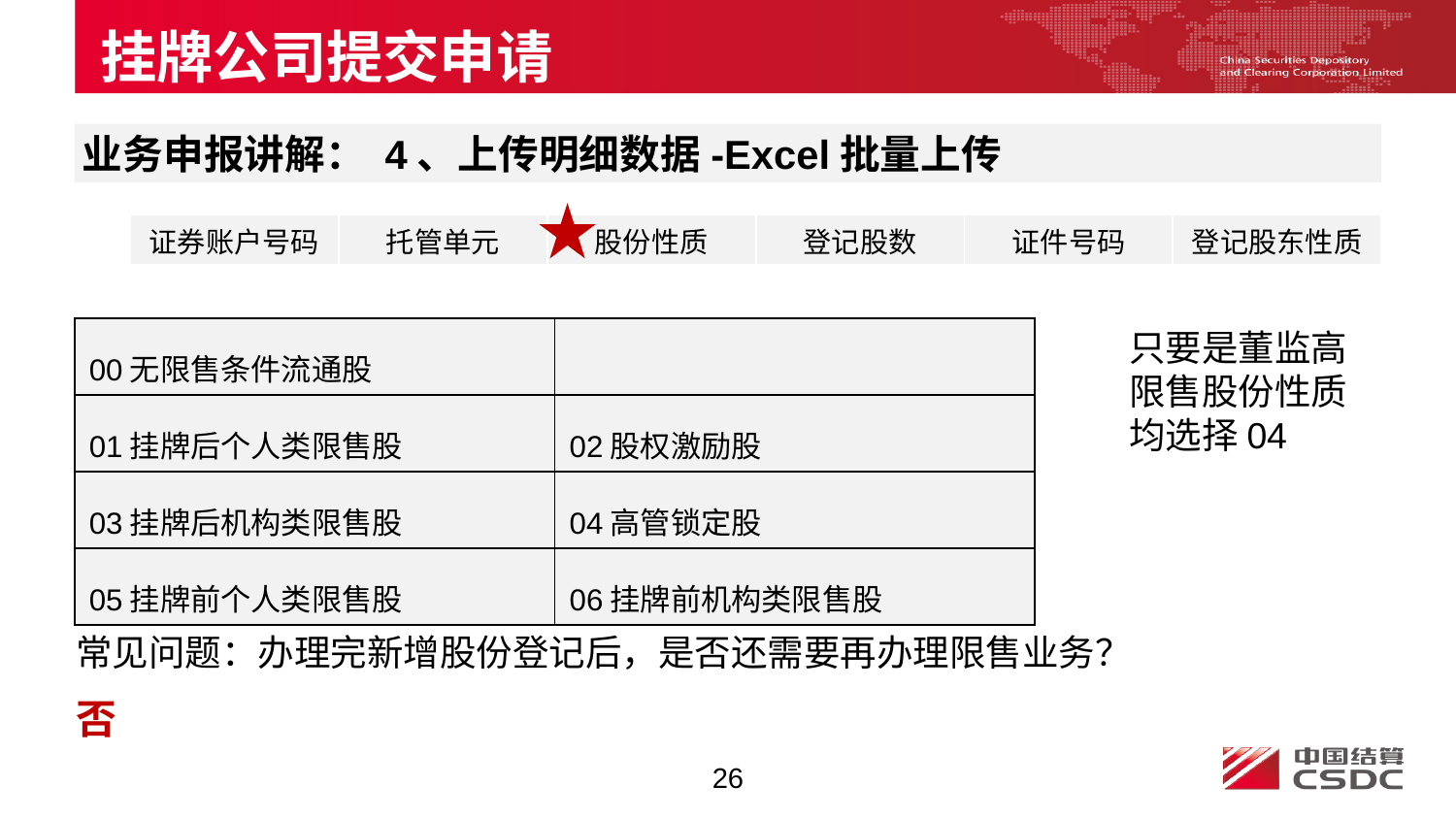

挂牌公司提交申请

业务申报讲解： 4、上传明细数据-Excel批量上传

| 证券账户号码 | 托管单元 | 股份性质 | 登记股数 | 证件号码 | 登记股东性质 |
| --- | --- | --- | --- | --- | --- |

| 00无限售条件流通股 |  |
| --- | --- |
| 01挂牌后个人类限售股 | 02股权激励股 |
| 03挂牌后机构类限售股 | 04高管锁定股 |
| 05挂牌前个人类限售股 | 06挂牌前机构类限售股 |
只要是董监高限售股份性质均选择04
常见问题：办理完新增股份登记后，是否还需要再办理限售业务？
否
26